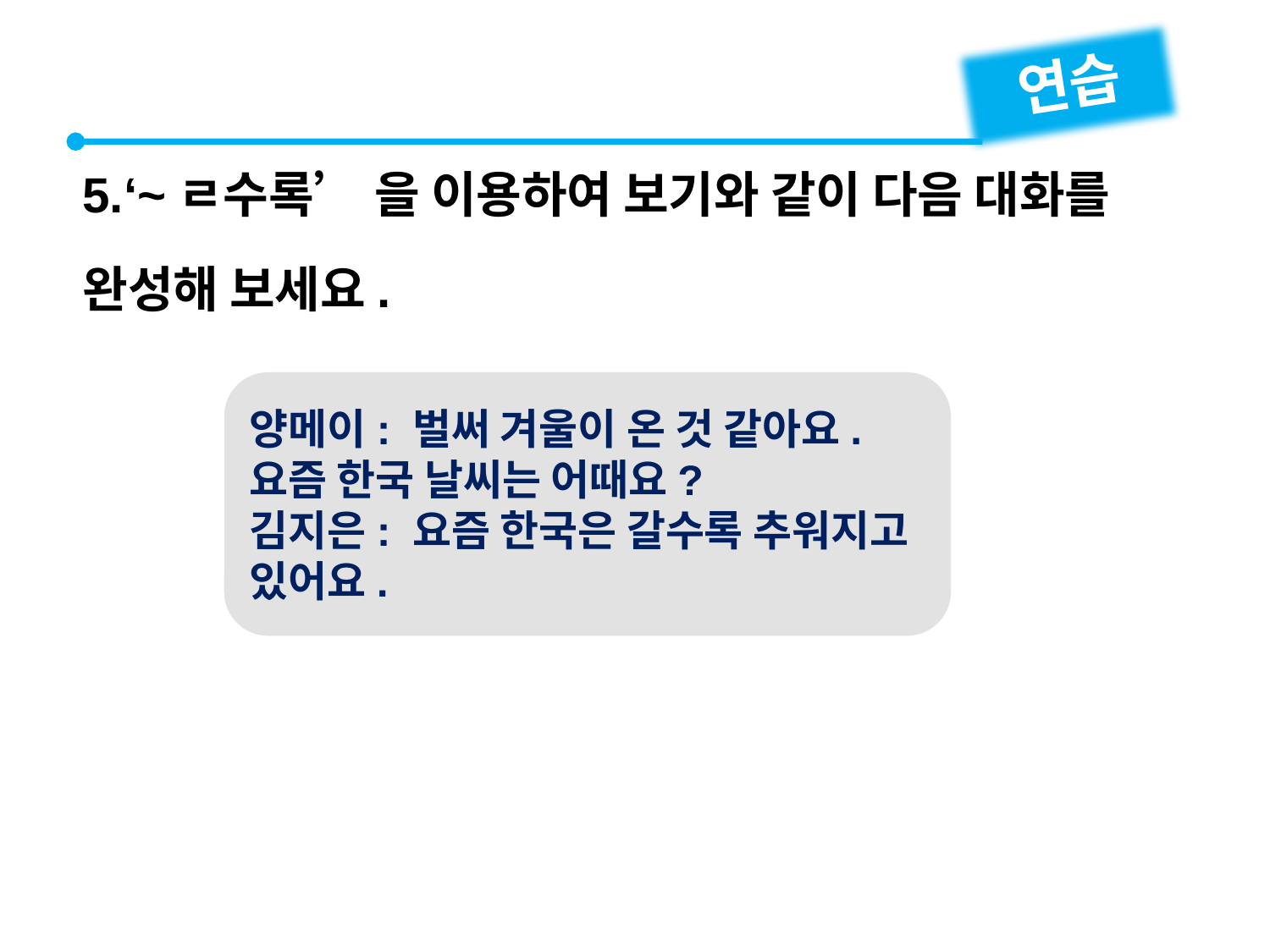

연습
5.‘~ㄹ수록’ 을 이용하여 보기와 같이 다음 대화를 완성해 보세요.
양메이: 벌써 겨울이 온 것 같아요. 요즘 한국 날씨는 어때요?
김지은: 요즘 한국은 갈수록 추워지고 있어요.